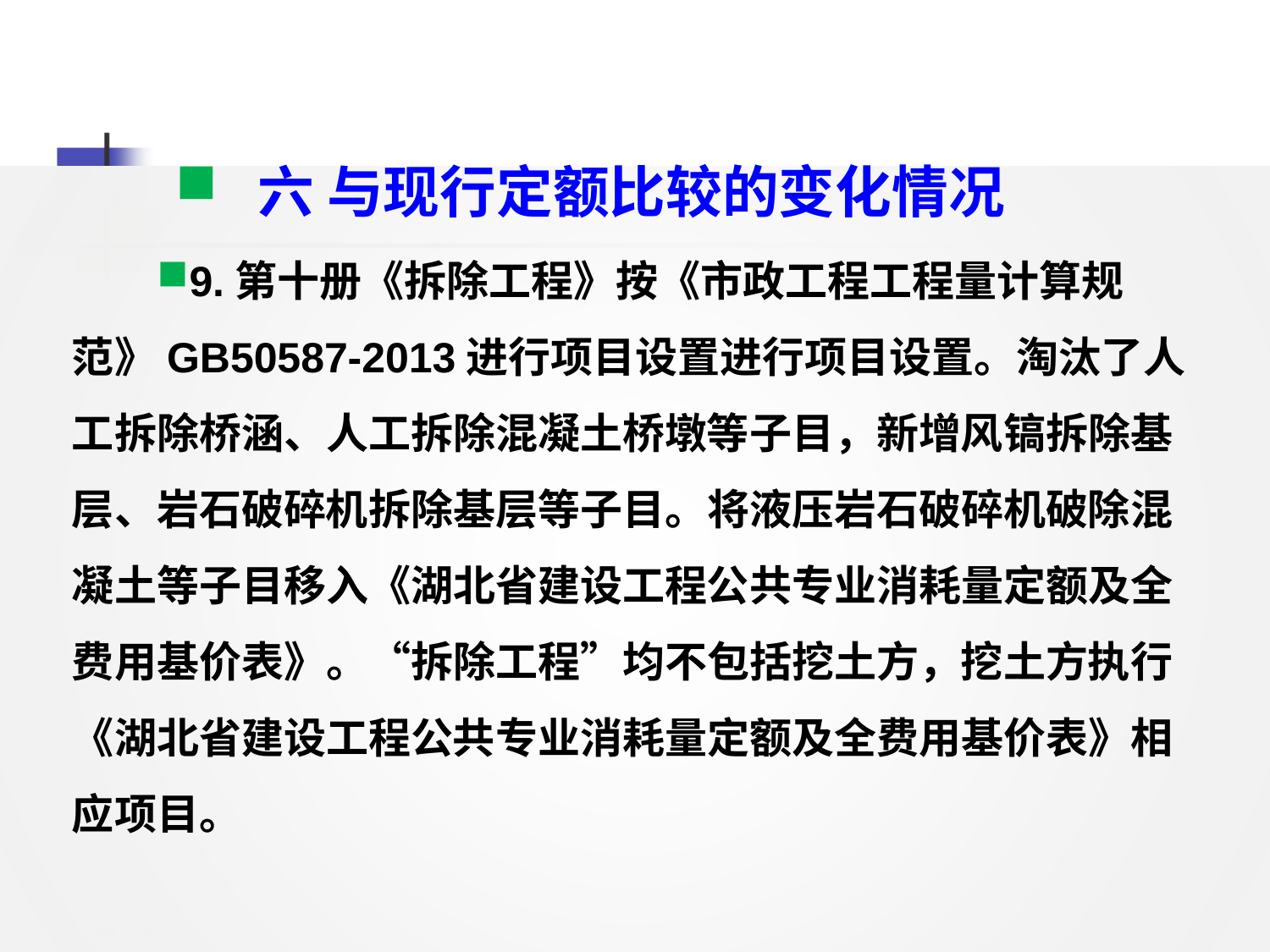

六 与现行定额比较的变化情况

9.第十册《拆除工程》按《市政工程工程量计算规范》GB50587-2013进行项目设置进行项目设置。淘汰了人工拆除桥涵、人工拆除混凝土桥墩等子目，新增风镐拆除基层、岩石破碎机拆除基层等子目。将液压岩石破碎机破除混凝土等子目移入《湖北省建设工程公共专业消耗量定额及全费用基价表》。“拆除工程”均不包括挖土方，挖土方执行《湖北省建设工程公共专业消耗量定额及全费用基价表》相应项目。